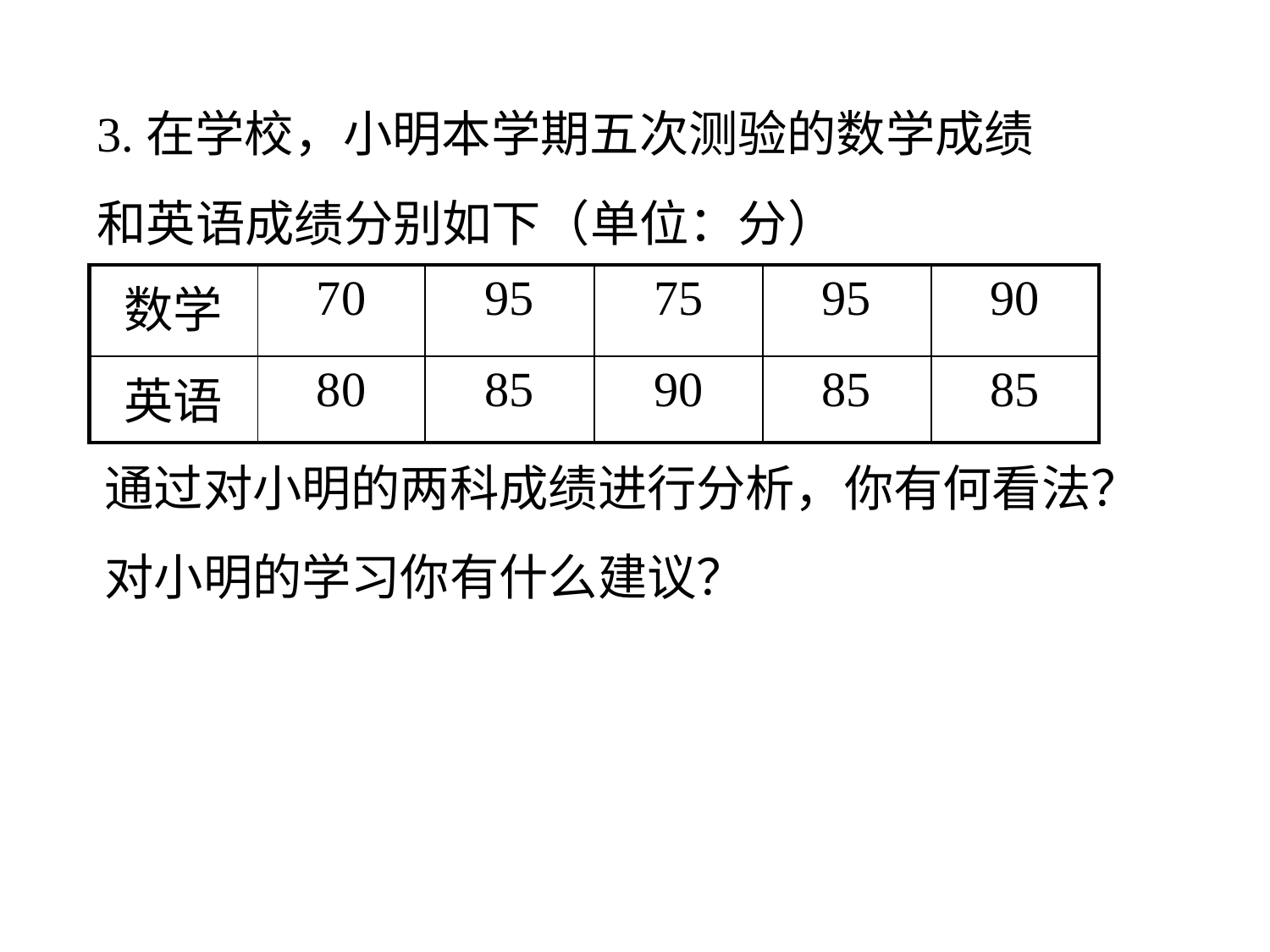

3.在学校，小明本学期五次测验的数学成绩和英语成绩分别如下（单位：分）
| 数学 | 70 | 95 | 75 | 95 | 90 |
| --- | --- | --- | --- | --- | --- |
| 英语 | 80 | 85 | 90 | 85 | 85 |
通过对小明的两科成绩进行分析，你有何看法？对小明的学习你有什么建议？